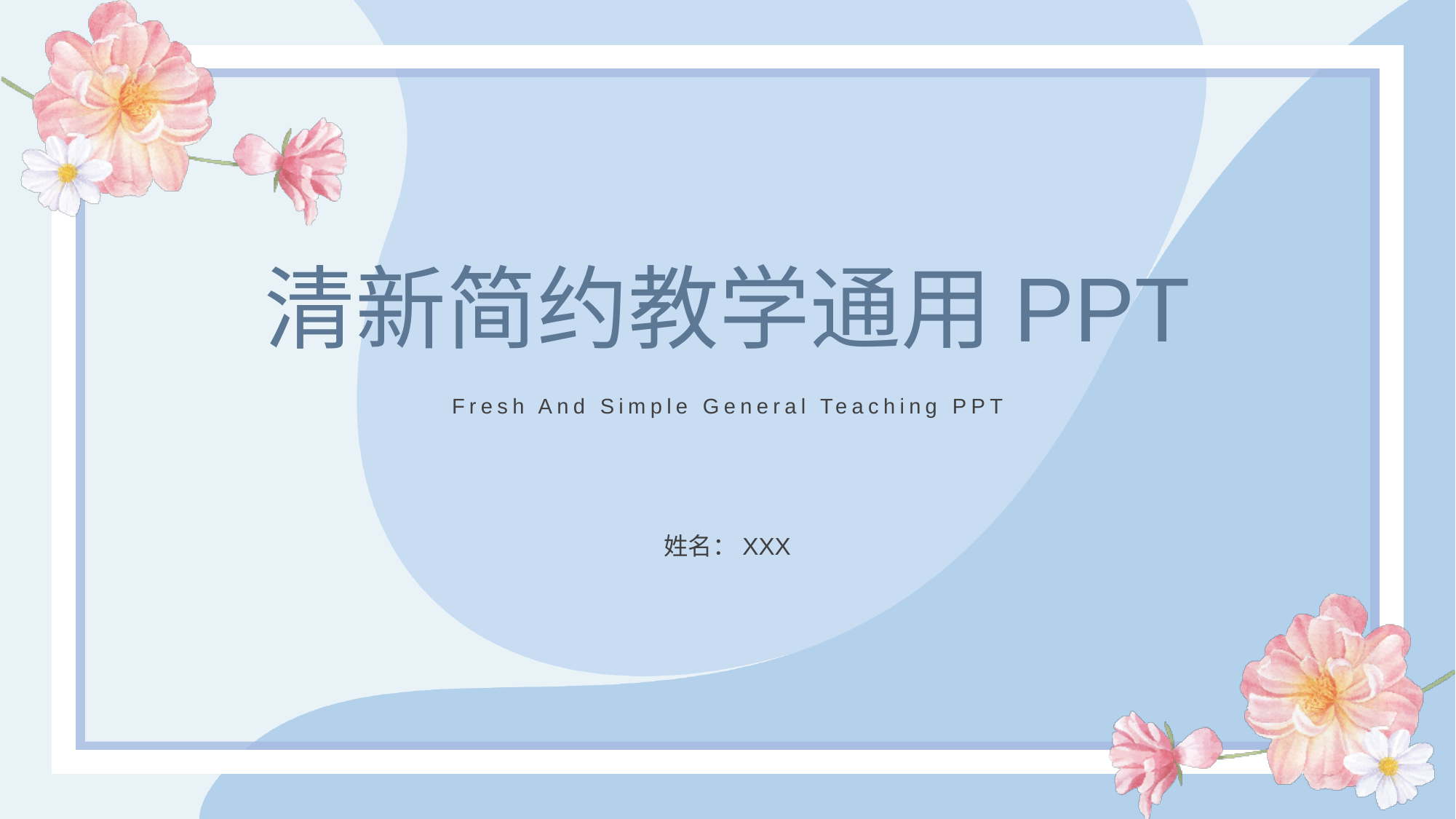

清新简约教学通用PPT
Fresh And Simple General Teaching PPT
姓名：XXX